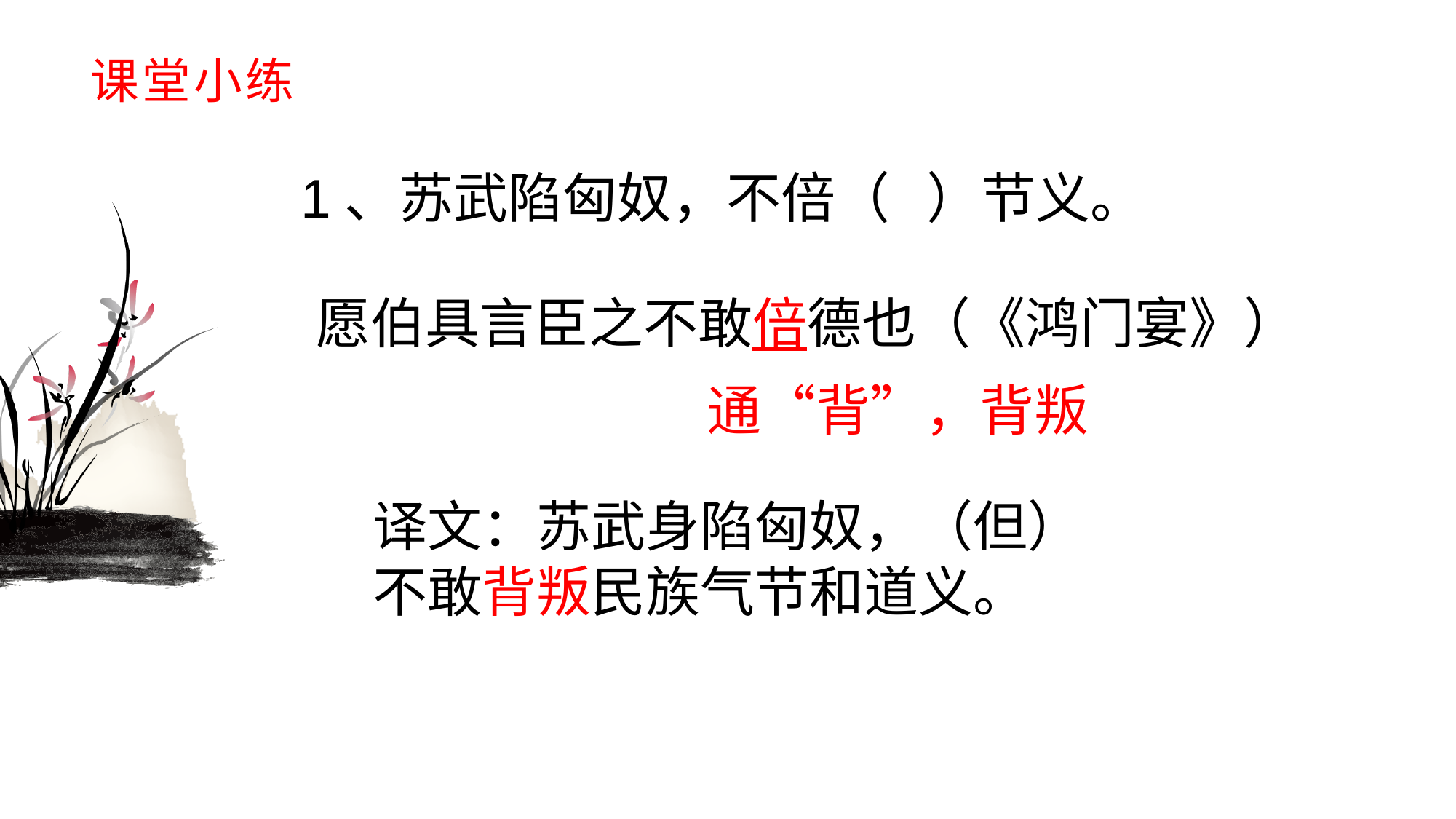

# 课堂小练
1、苏武陷匈奴，不倍（   ）节义。
愿伯具言臣之不敢倍德也（《鸿门宴》）
通“背”，背叛
译文：苏武身陷匈奴，（但）
不敢背叛民族气节和道义。